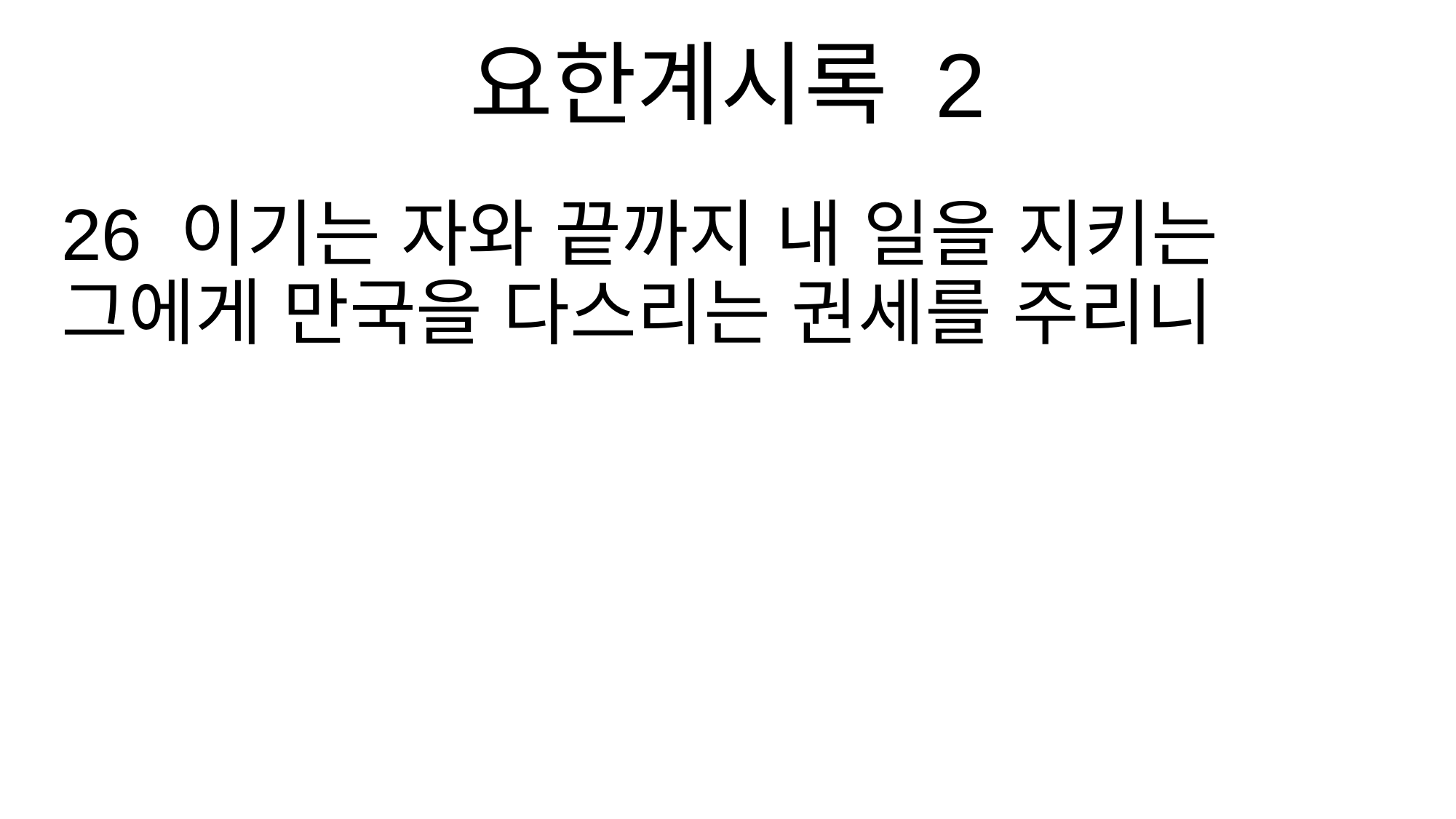

요한계시록 2
26 이기는 자와 끝까지 내 일을 지키는 그에게 만국을 다스리는 권세를 주리니